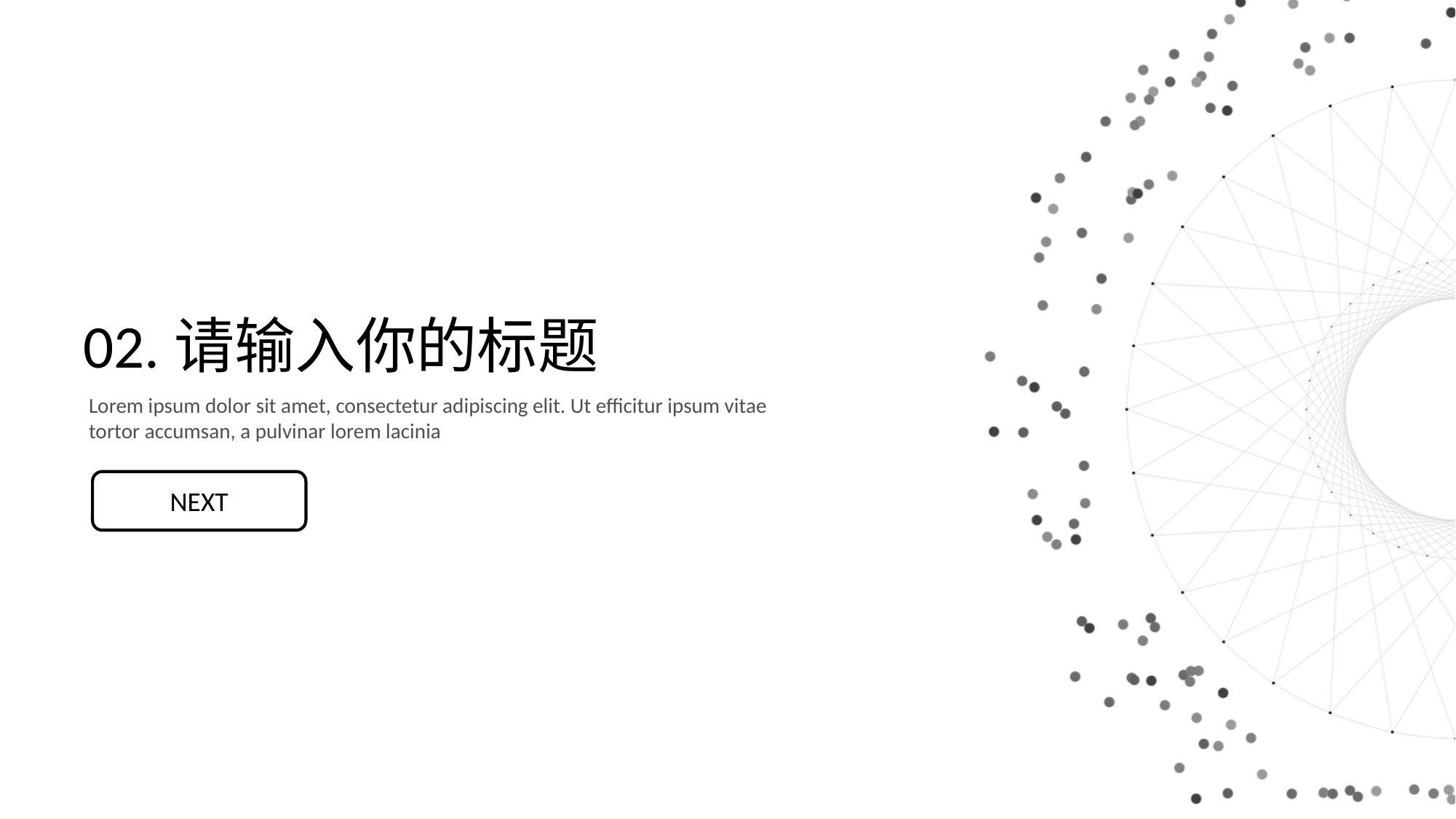

02.请输入你的标题
Lorem ipsum dolor sit amet, consectetur adipiscing elit. Ut efficitur ipsum vitae tortor accumsan, a pulvinar lorem lacinia
NEXT